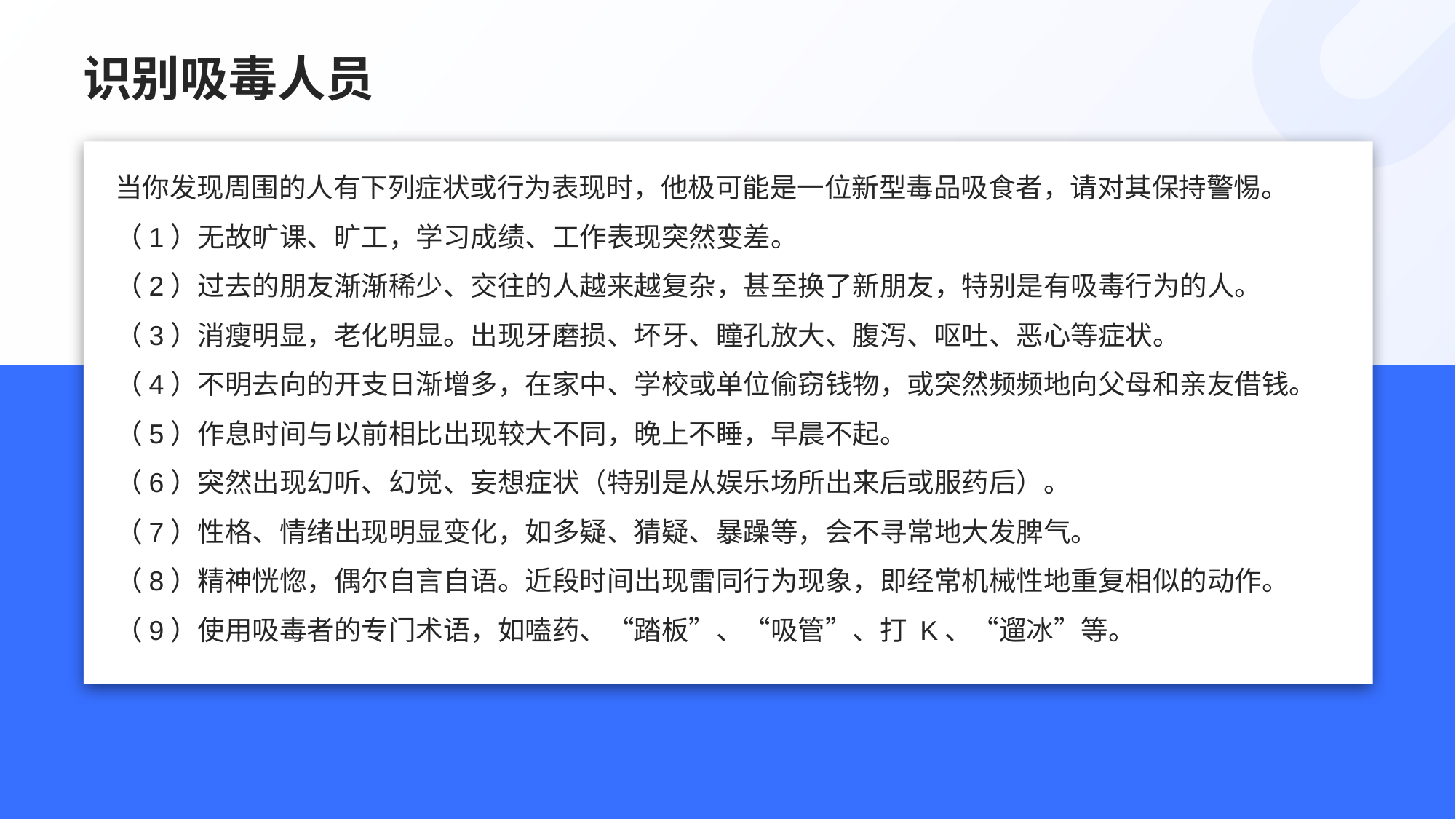

# 识别吸毒人员

当你发现周围的人有下列症状或行为表现时，他极可能是一位新型毒品吸食者，请对其保持警惕。
（1）无故旷课、旷工，学习成绩、工作表现突然变差。
（2）过去的朋友渐渐稀少、交往的人越来越复杂，甚至换了新朋友，特别是有吸毒行为的人。
（3）消瘦明显，老化明显。出现牙磨损、坏牙、瞳孔放大、腹泻、呕吐、恶心等症状。
（4）不明去向的开支日渐增多，在家中、学校或单位偷窃钱物，或突然频频地向父母和亲友借钱。
（5）作息时间与以前相比出现较大不同，晚上不睡，早晨不起。
（6）突然出现幻听、幻觉、妄想症状（特别是从娱乐场所出来后或服药后）。
（7）性格、情绪出现明显变化，如多疑、猜疑、暴躁等，会不寻常地大发脾气。
（8）精神恍惚，偶尔自言自语。近段时间出现雷同行为现象，即经常机械性地重复相似的动作。
（9）使用吸毒者的专门术语，如嗑药、“踏板”、“吸管”、打 K、“遛冰”等。